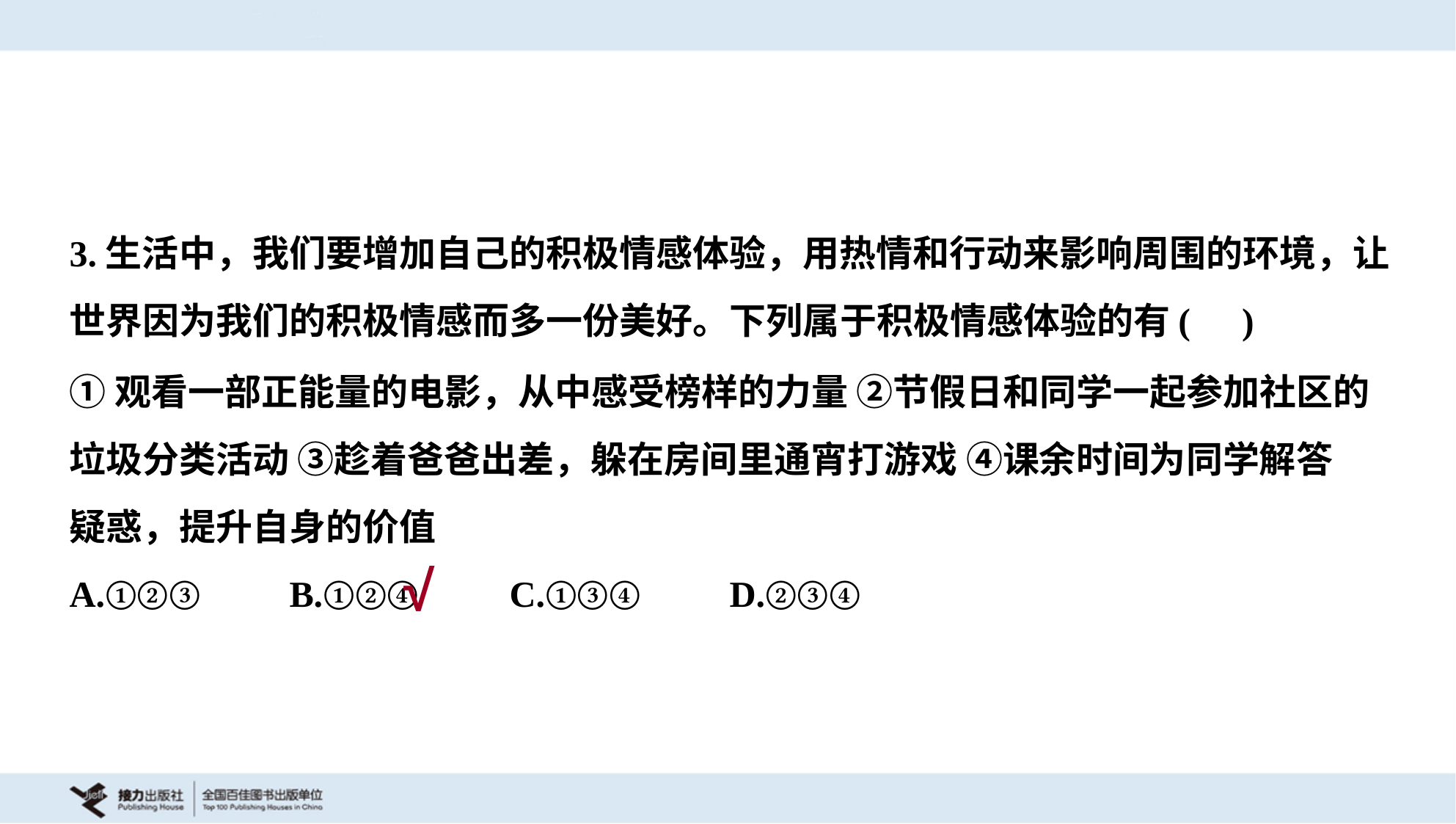

3.生活中，我们要增加自己的积极情感体验，用热情和行动来影响周围的环境，让
世界因为我们的积极情感而多一份美好。下列属于积极情感体验的有(     )
①观看一部正能量的电影，从中感受榜样的力量 ②节假日和同学一起参加社区的
垃圾分类活动 ③趁着爸爸出差，躲在房间里通宵打游戏 ④课余时间为同学解答
疑惑，提升自身的价值
A.①②③	B.①②④	C.①③④	D.②③④
√